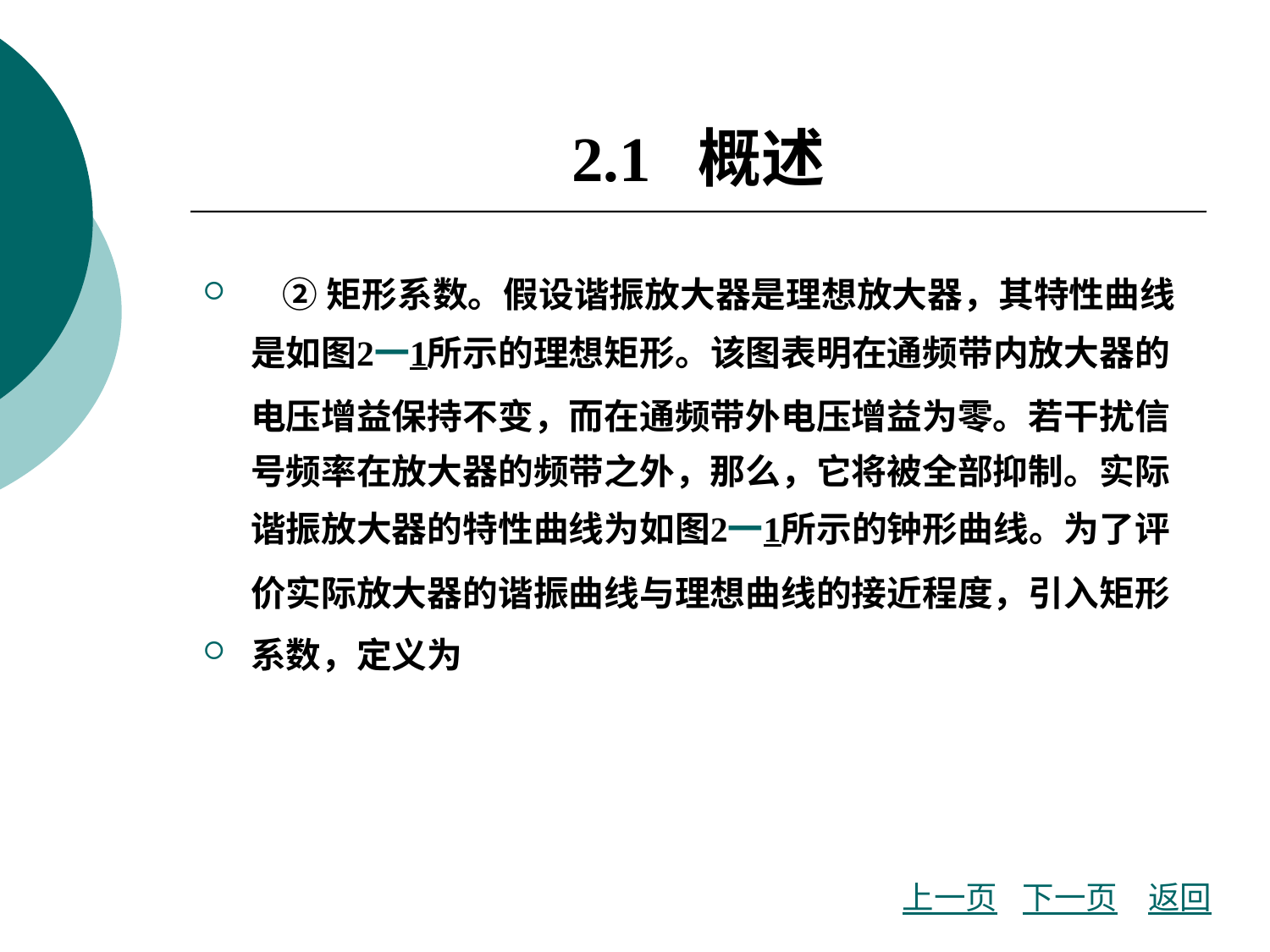

# 2.1  概述
    ②矩形系数。假设谐振放大器是理想放大器，其特性曲线是如图2一1所示的理想矩形。该图表明在通频带内放大器的电压增益保持不变，而在通频带外电压增益为零。若干扰信号频率在放大器的频带之外，那么，它将被全部抑制。实际谐振放大器的特性曲线为如图2一1所示的钟形曲线。为了评价实际放大器的谐振曲线与理想曲线的接近程度，引入矩形
系数，定义为
上一页
下一页
返回